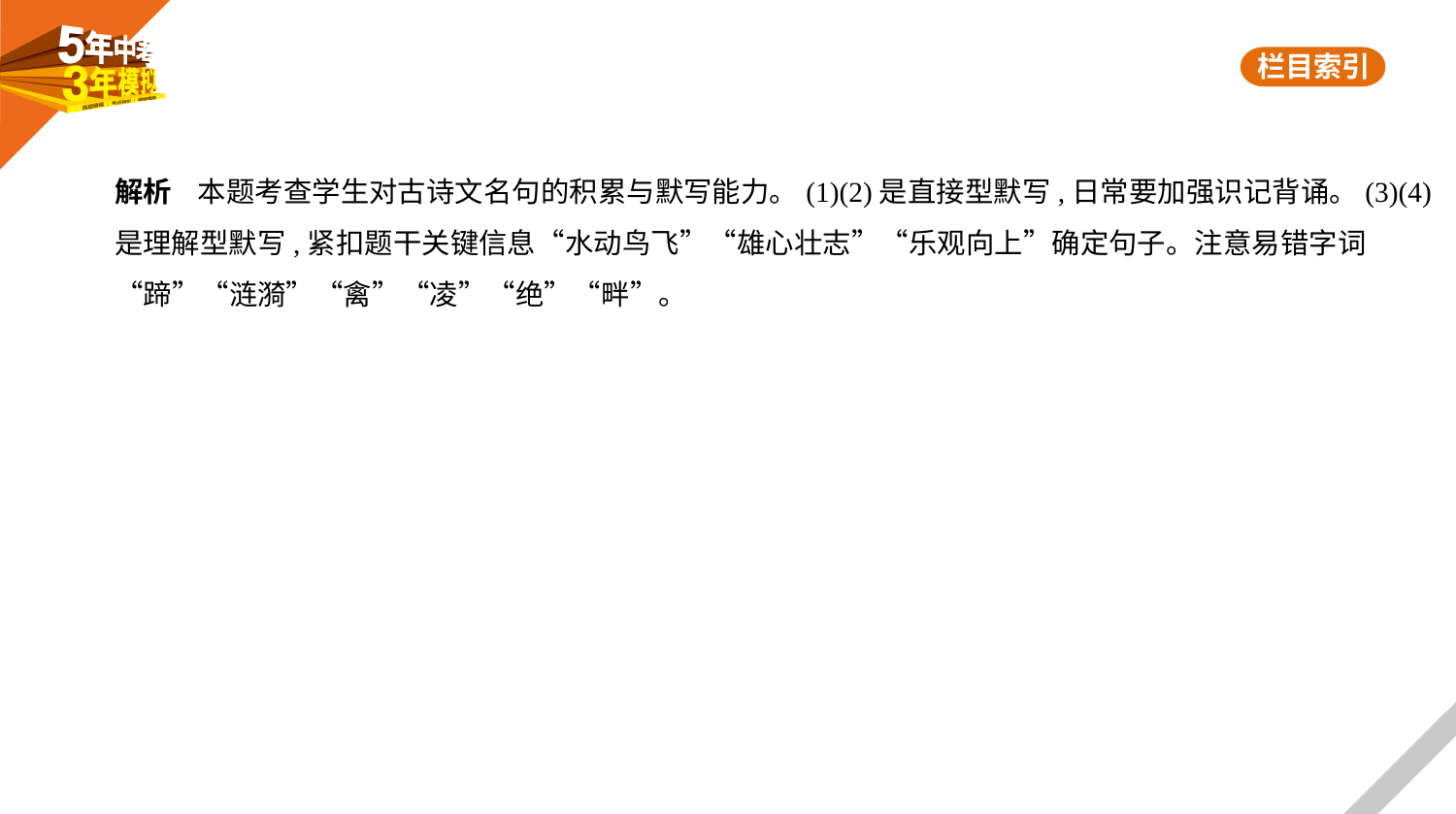

解析    本题考查学生对古诗文名句的积累与默写能力。(1)(2)是直接型默写,日常要加强识记背诵。(3)(4)
是理解型默写,紧扣题干关键信息“水动鸟飞”“雄心壮志”“乐观向上”确定句子。注意易错字词
“蹄”“涟漪”“禽”“凌”“绝”“畔”。